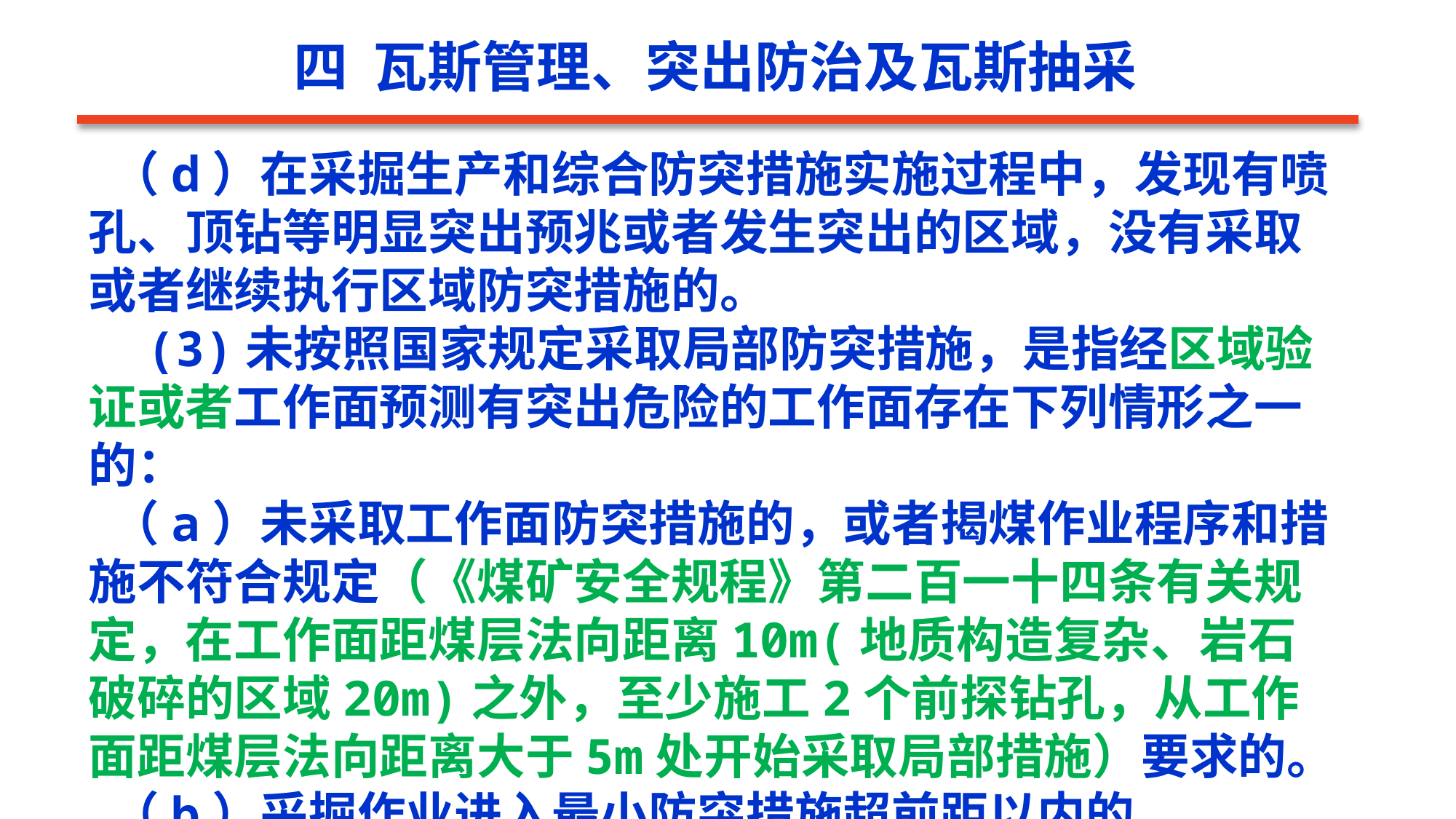

四  瓦斯管理、突出防治及瓦斯抽采
 （d）在采掘生产和综合防突措施实施过程中，发现有喷孔、顶钻等明显突出预兆或者发生突出的区域，没有采取或者继续执行区域防突措施的。
  (3)未按照国家规定采取局部防突措施，是指经区域验证或者工作面预测有突出危险的工作面存在下列情形之一的：
 （a）未采取工作面防突措施的，或者揭煤作业程序和措施不符合规定（《煤矿安全规程》第二百一十四条有关规定，在工作面距煤层法向距离10m(地质构造复杂、岩石
破碎的区域20m)之外，至少施工2个前探钻孔，从工作面距煤层法向距离大于5m处开始采取局部措施）要求的。
 （b）采掘作业进入最小防突措施超前距以内的。